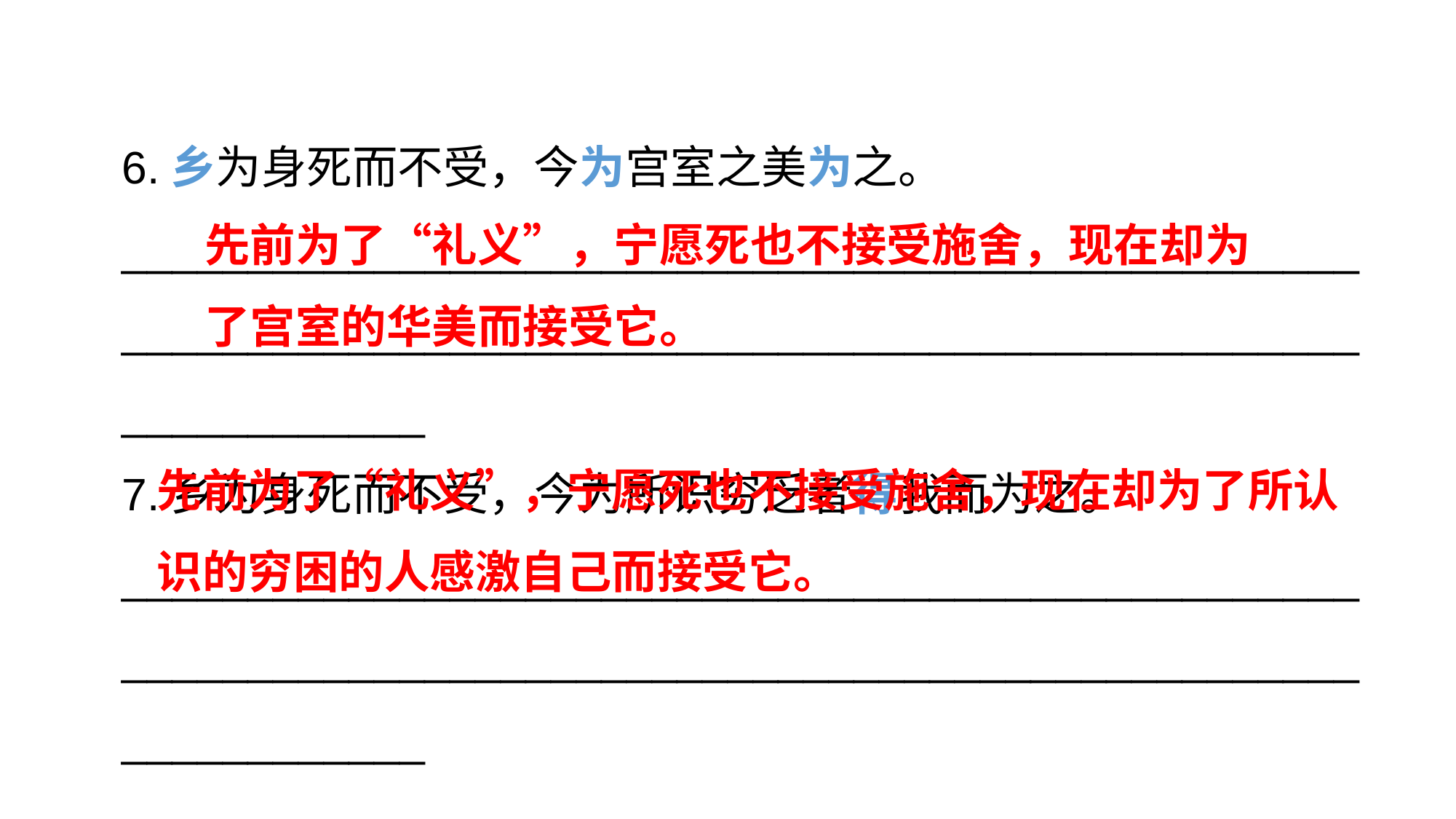

6.乡为身死而不受，今为宫室之美为之。
______________________________________________________________________________________________________________
7.乡为身死而不受，今为所识穷乏者得我而为之。
______________________________________________________________________________________________________________
先前为了“礼义”，宁愿死也不接受施舍，现在却为了宫室的华美而接受它。
先前为了“礼义”，宁愿死也不接受施舍，现在却为了所认识的穷困的人感激自己而接受它。